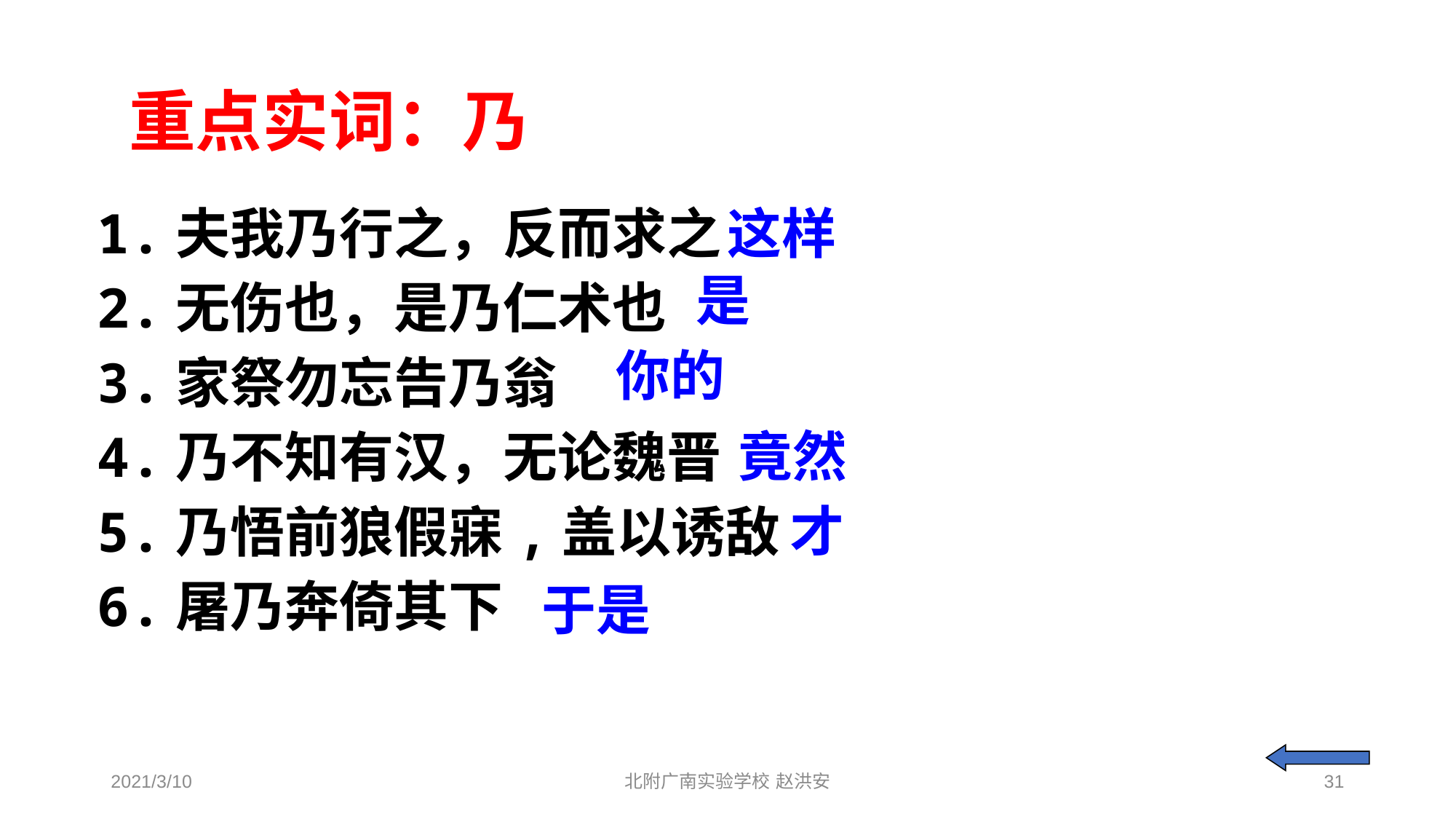

重点实词：乃
1.夫我乃行之，反而求之
2.无伤也，是乃仁术也
3.家祭勿忘告乃翁
4.乃不知有汉，无论魏晋
5.乃悟前狼假寐,盖以诱敌
6.屠乃奔倚其下
这样
是
你的
竟然
才
于是

2021/3/10
北附广南实验学校 赵洪安
31